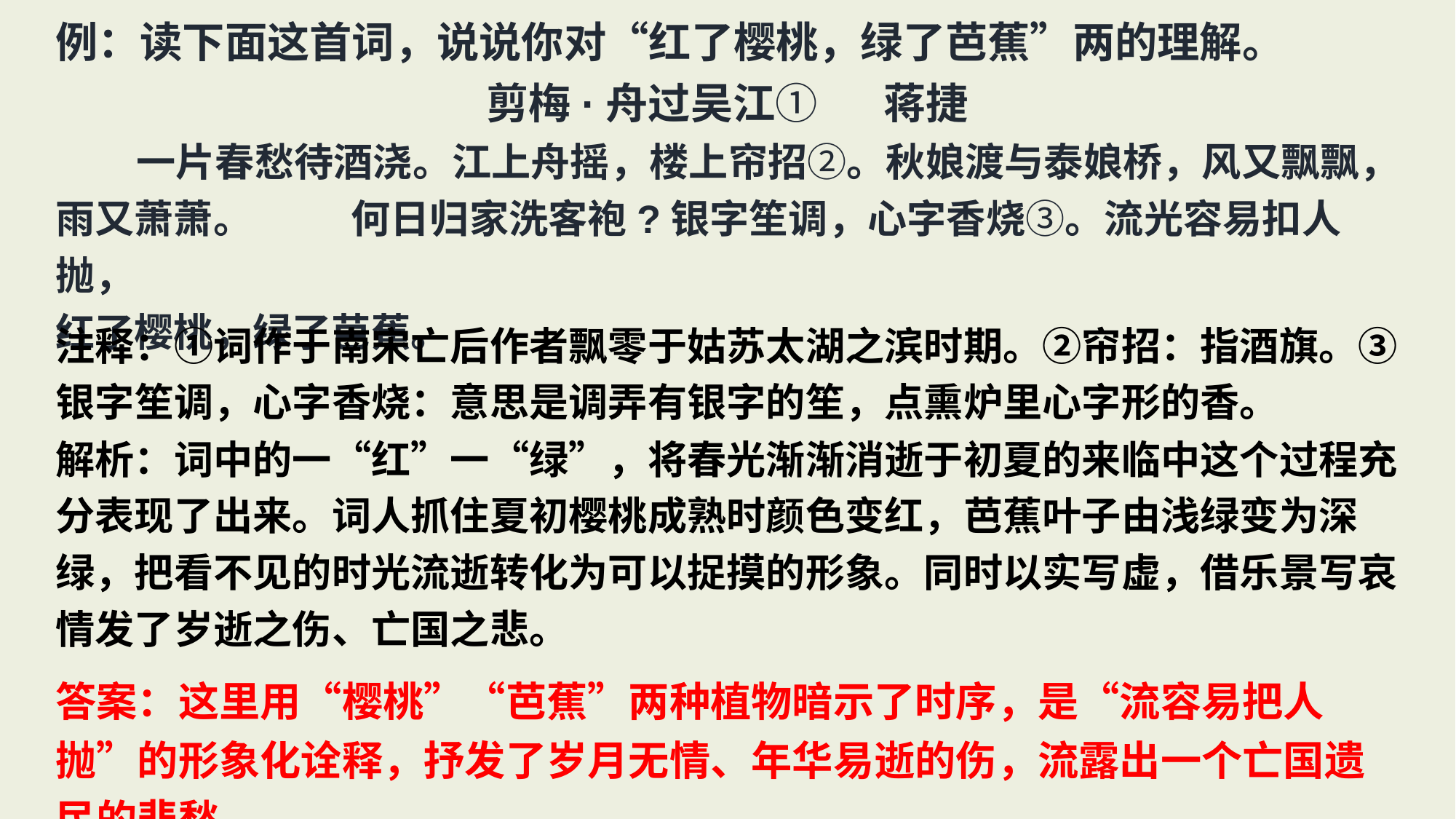

例：读下面这首词，说说你对“红了樱桃，绿了芭蕉”两的理解。
剪梅·舟过吴江①       蒋捷
        一片春愁待酒浇。江上舟摇，楼上帘招②。秋娘渡与泰娘桥，风又飘飘，雨又萧萧。           何日归家洗客袍?银字笙调，心字香烧③。流光容易扣人抛，
红了樱桃，绿了芭蕉。
注释：①词作于南宋亡后作者飘零于姑苏太湖之滨时期。②帘招：指酒旗。③银字笙调，心字香烧：意思是调弄有银字的笙，点熏炉里心字形的香。
解析：词中的一“红”一“绿”，将春光渐渐消逝于初夏的来临中这个过程充分表现了出来。词人抓住夏初樱桃成熟时颜色变红，芭蕉叶子由浅绿变为深绿，把看不见的时光流逝转化为可以捉摸的形象。同时以实写虚，借乐景写哀情发了岁逝之伤、亡国之悲。
答案：这里用“樱桃”“芭蕉”两种植物暗示了时序，是“流容易把人抛”的形象化诠释，抒发了岁月无情、年华易逝的伤，流露出一个亡国遗民的悲愁。